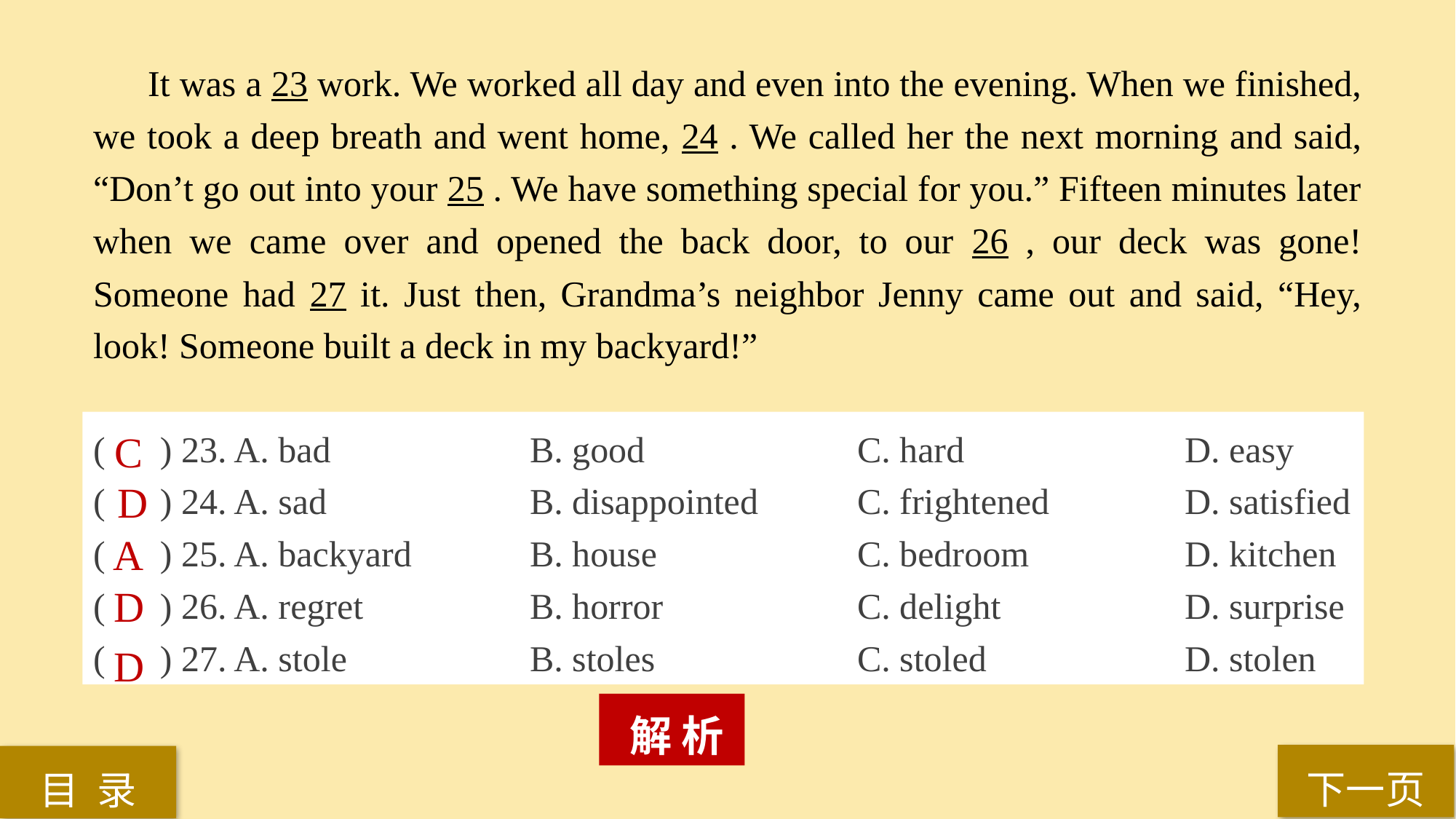

It was a 23 work. We worked all day and even into the evening. When we finished, we took a deep breath and went home, 24 . We called her the next morning and said, “Don’t go out into your 25 . We have something special for you.” Fifteen minutes later when we came over and opened the back door, to our 26 , our deck was gone! Someone had 27 it. Just then, Grandma’s neighbor Jenny came out and said, “Hey, look! Someone built a deck in my backyard!”
(      ) 23. A. bad 		B. good 		C. hard 		D. easy
(      ) 24. A. sad 		B. disappointed 	C. frightened 		D. satisfied
(      ) 25. A. backyard	 	B. house 		C. bedroom 		D. kitchen
(      ) 26. A. regret 		B. horror 		C. delight 		D. surprise
(      ) 27. A. stole 		B. stoles 		C. stoled 		D. stolen
C
D
A
D
D
 解 析